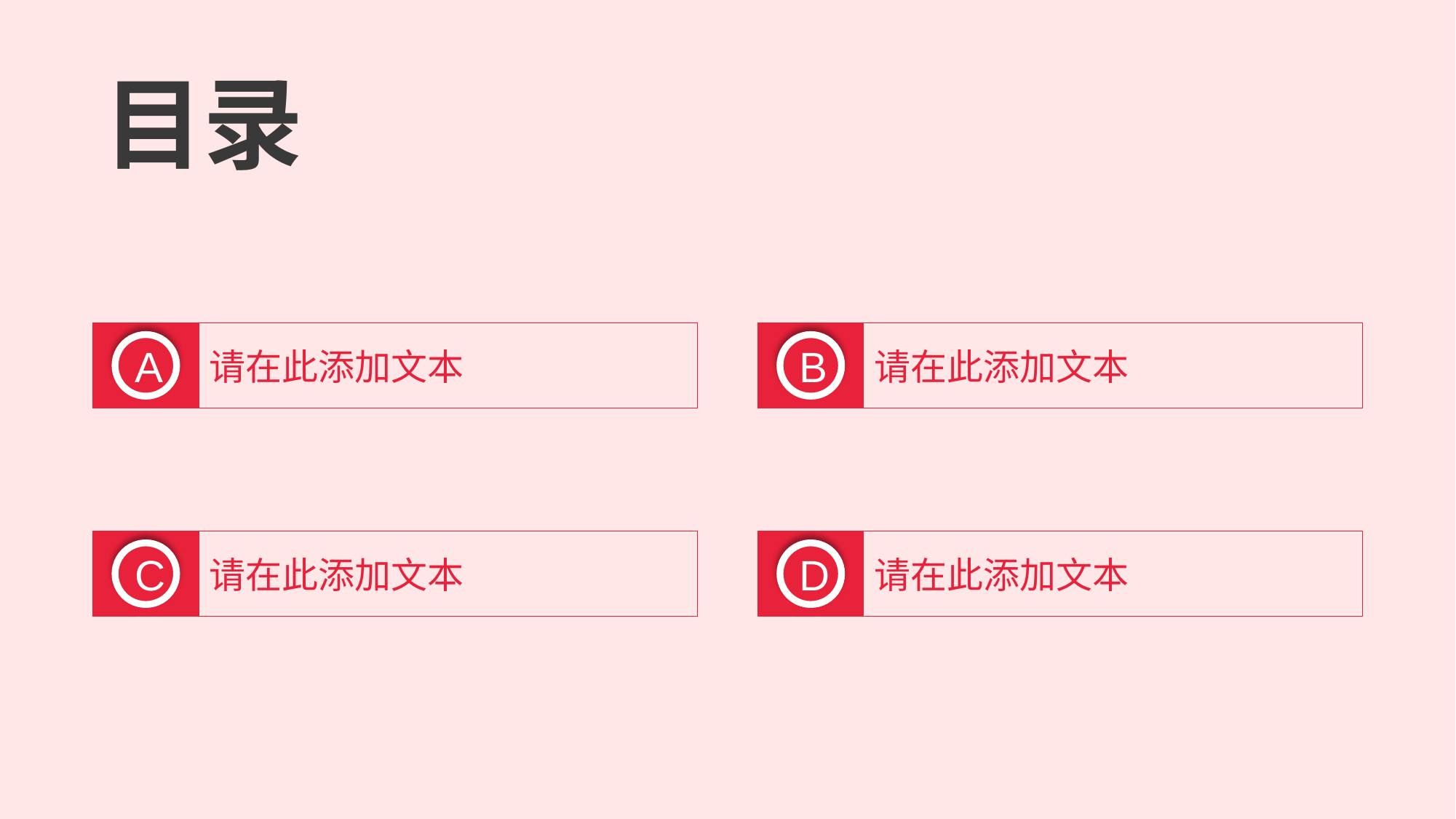

目录

请在此添加文本

请在此添加文本
A
B

请在此添加文本

请在此添加文本
C
D